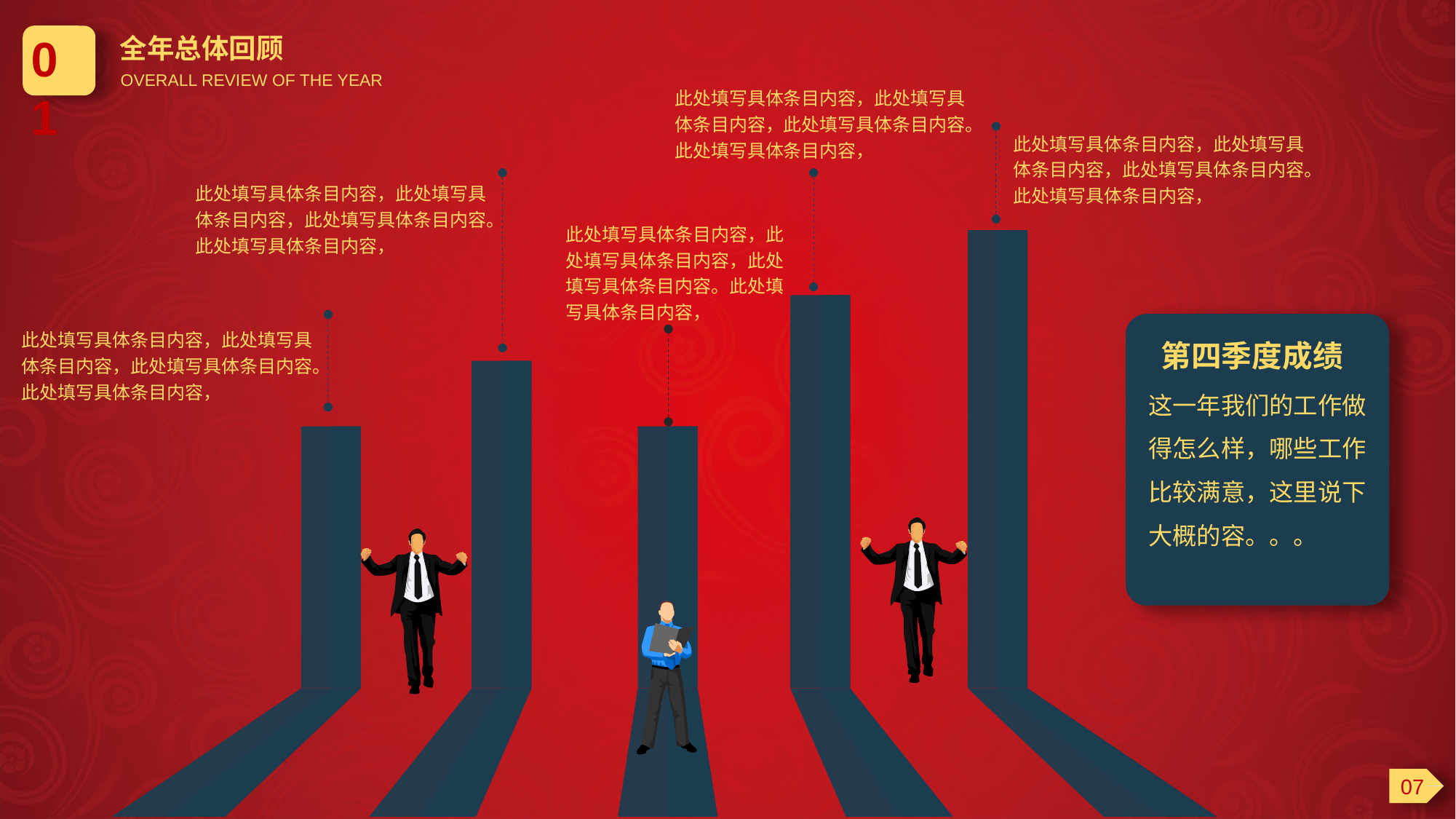

01

全年总体回顾
OVERALL REVIEW OF THE YEAR
此处填写具体条目内容，此处填写具体条目内容，此处填写具体条目内容。此处填写具体条目内容，
此处填写具体条目内容，此处填写具体条目内容，此处填写具体条目内容。此处填写具体条目内容，
此处填写具体条目内容，此处填写具体条目内容，此处填写具体条目内容。此处填写具体条目内容，
此处填写具体条目内容，此处填写具体条目内容，此处填写具体条目内容。此处填写具体条目内容，

此处填写具体条目内容，此处填写具体条目内容，此处填写具体条目内容。此处填写具体条目内容，
第四季度成绩

这一年我们的工作做得怎么样，哪些工作比较满意，这里说下大概的容。。。

07